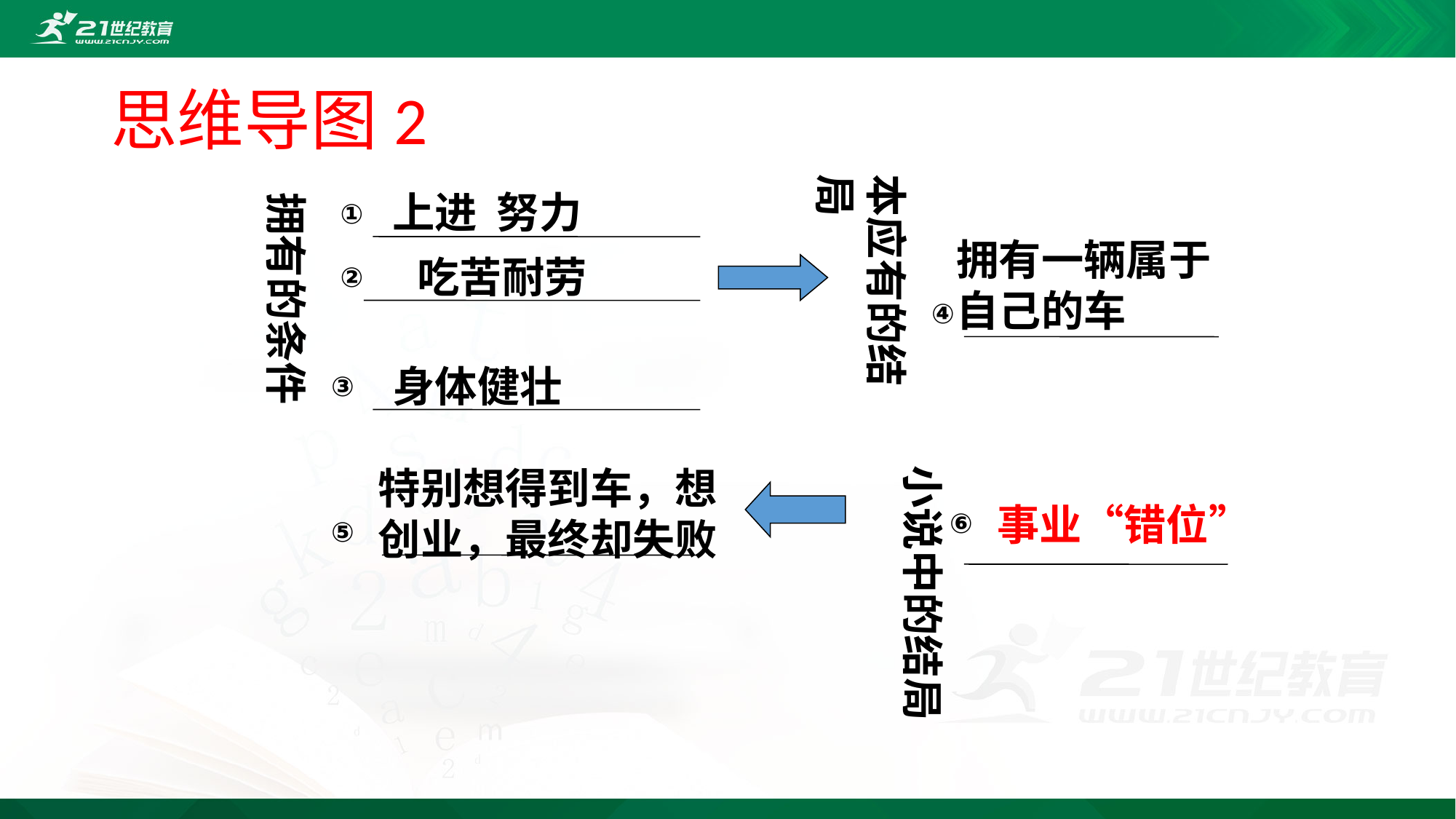

# 思维导图2
本应有的结局
上进  努力

拥有的条件
①
拥有一辆属于自己的车

   吃苦耐劳
②

④

身体健壮
③

小说中的结局
特别想得到车，想创业，最终却失败

事业“错位”
⑥
⑤